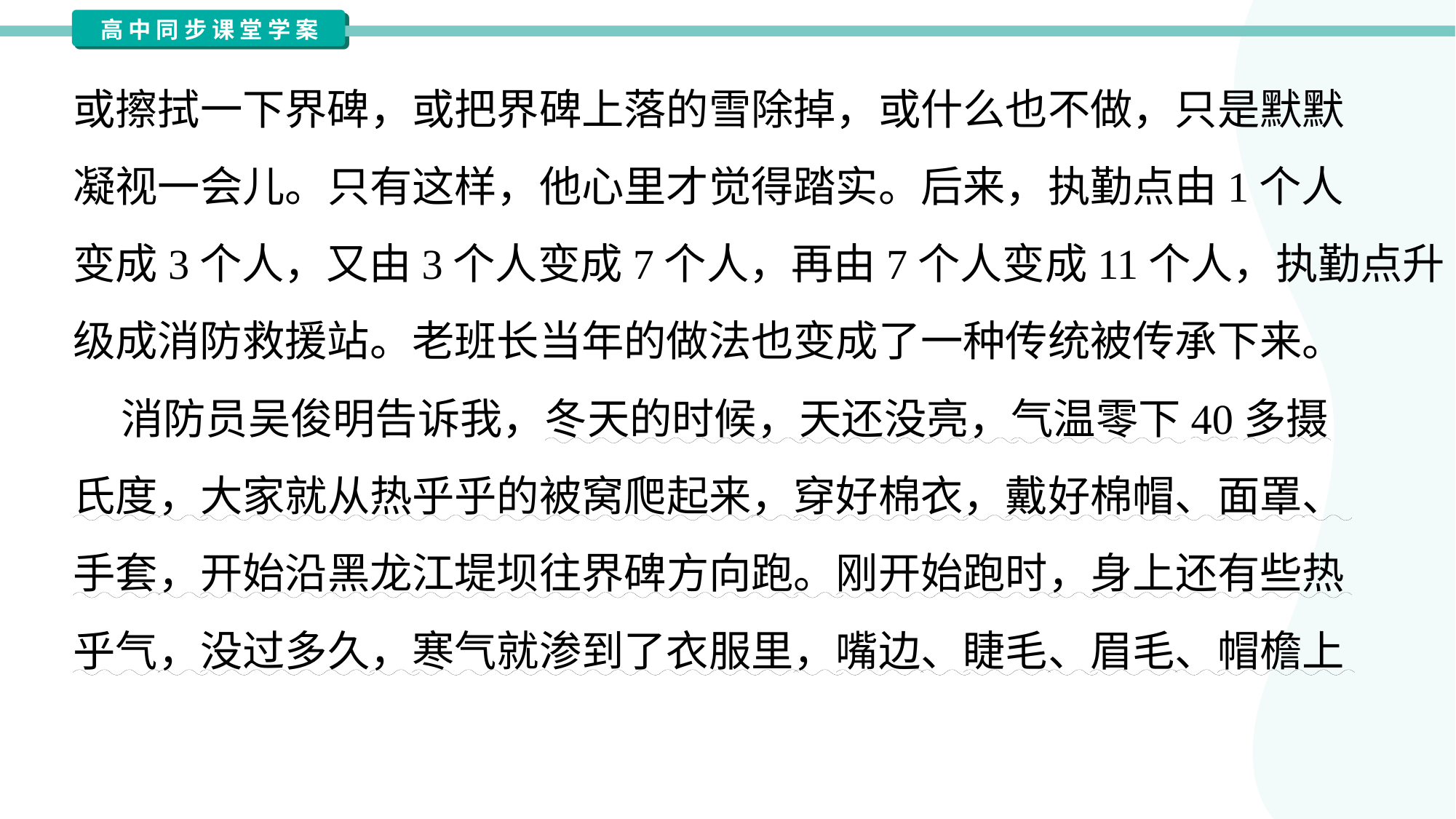

或擦拭一下界碑，或把界碑上落的雪除掉，或什么也不做，只是默默
凝视一会儿。只有这样，他心里才觉得踏实。后来，执勤点由1个人
变成3个人，又由3个人变成7个人，再由7个人变成11个人，执勤点升
级成消防救援站。老班长当年的做法也变成了一种传统被传承下来。
    消防员吴俊明告诉我，冬天的时候，天还没亮，气温零下40多摄
氏度，大家就从热乎乎的被窝爬起来，穿好棉衣，戴好棉帽、面罩、
手套，开始沿黑龙江堤坝往界碑方向跑。刚开始跑时，身上还有些热
乎气，没过多久，寒气就渗到了衣服里，嘴边、睫毛、眉毛、帽檐上